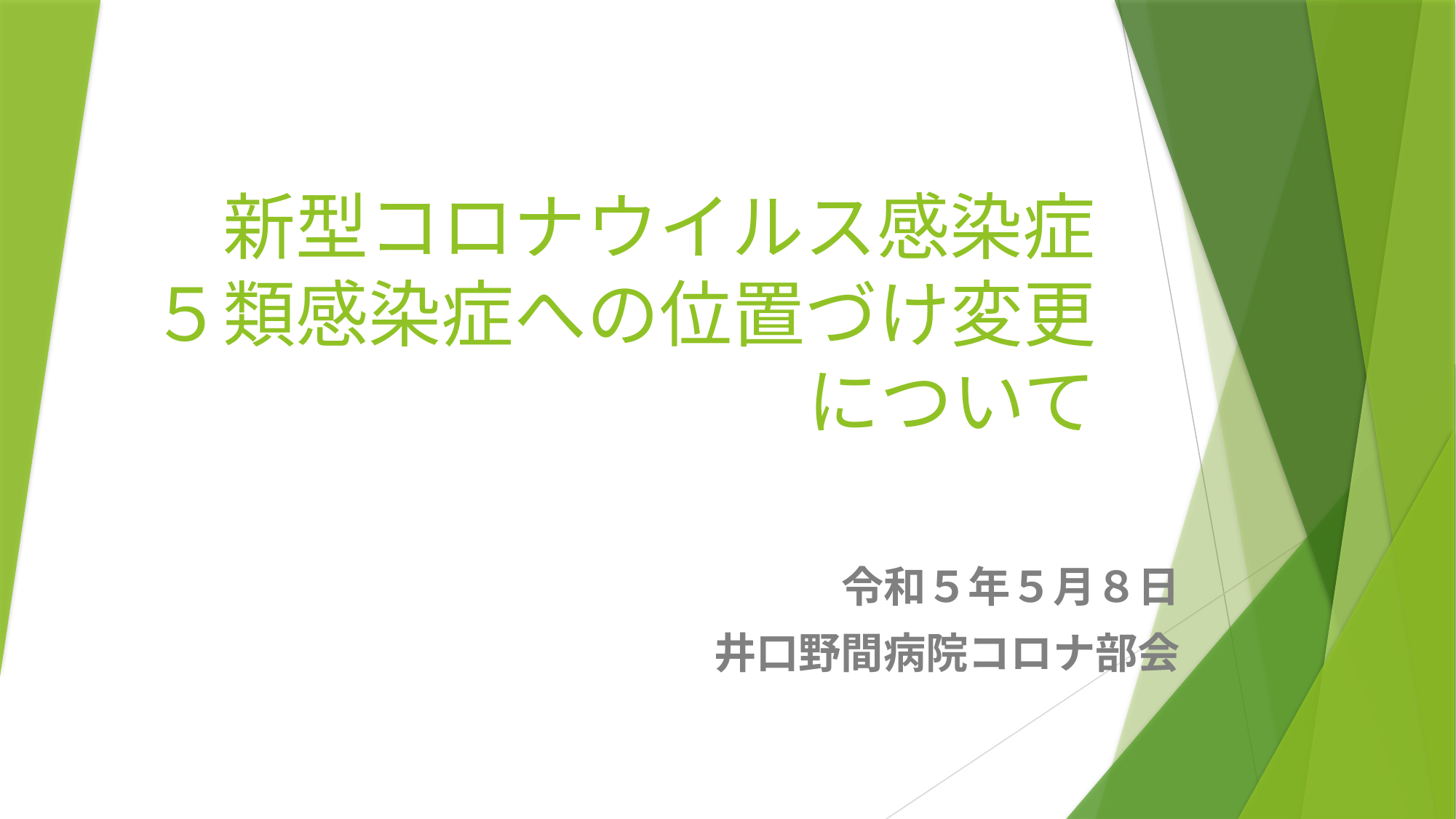

# 新型コロナウイルス感染症 ５類感染症への位置づけ変更 について
令和５年５月８日
井口野間病院コロナ部会